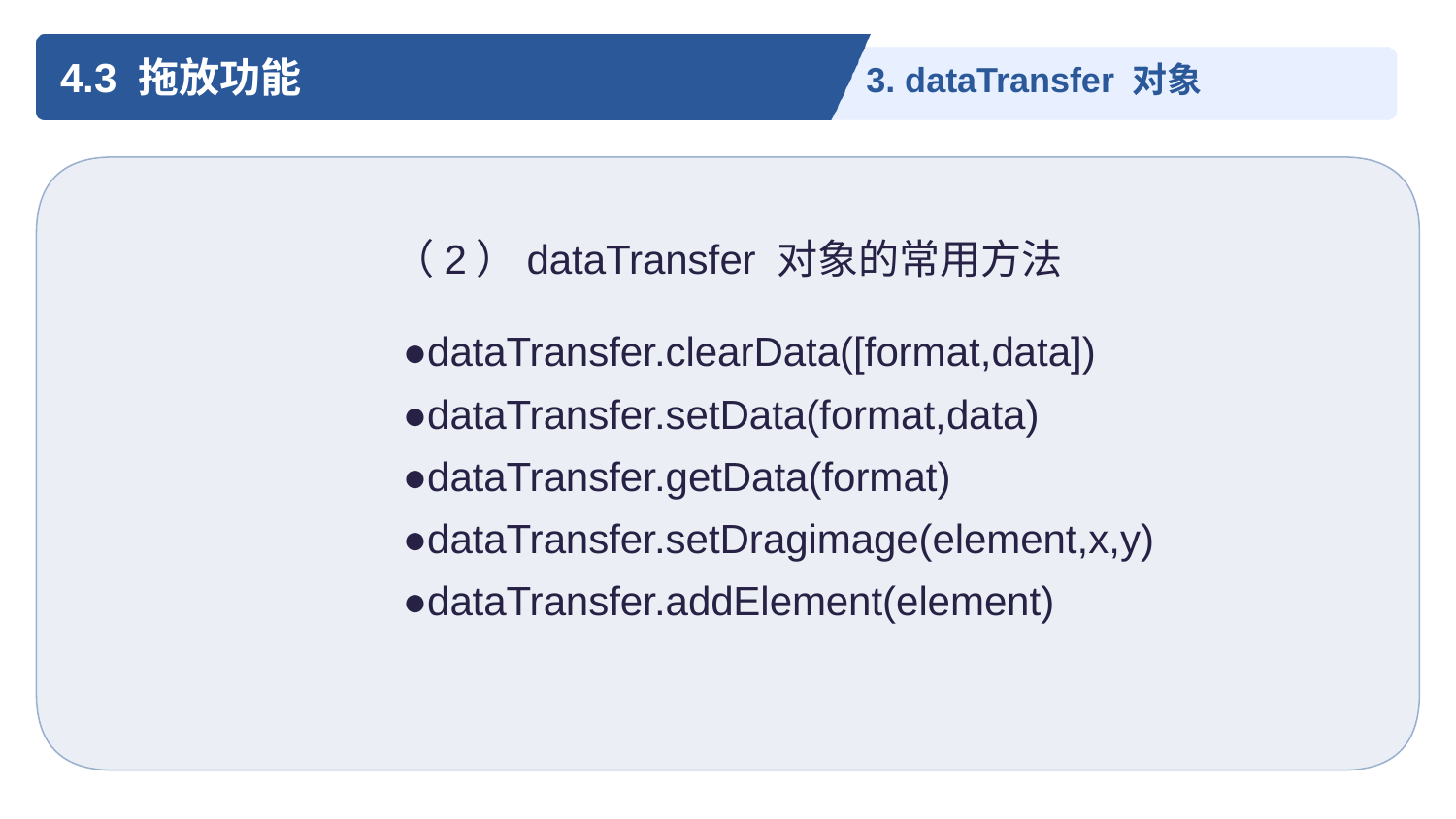

4.3 拖放功能
3. dataTransfer 对象

（2）dataTransfer 对象的常用方法
●dataTransfer.clearData([format,data])
●dataTransfer.setData(format,data)
●dataTransfer.getData(format)
●dataTransfer.setDragimage(element,x,y)
●dataTransfer.addElement(element)